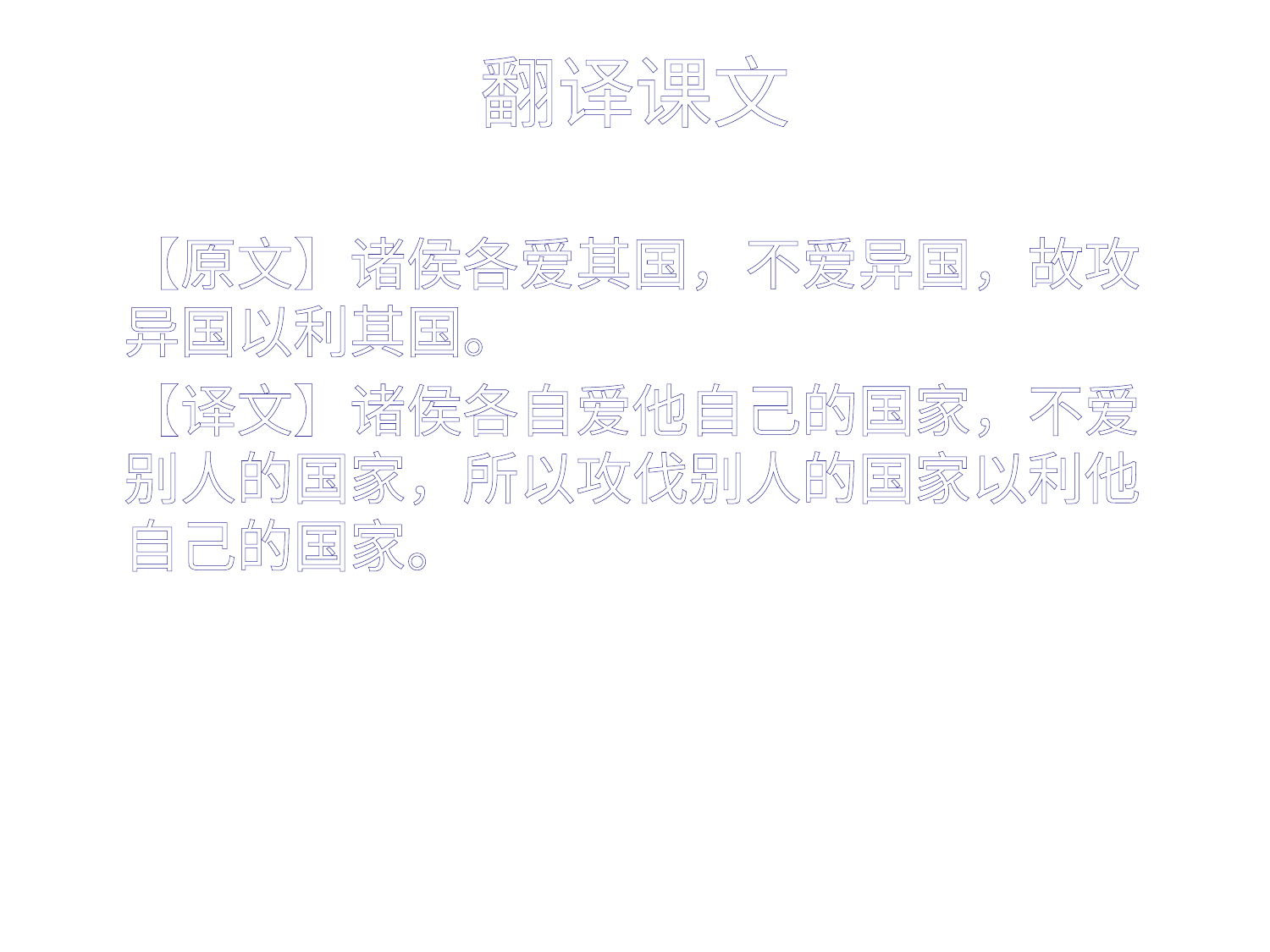

# 翻译课文
【原文】诸侯各爱其国，不爱异国，故攻异国以利其国。
【译文】诸侯各自爱他自己的国家，不爱别人的国家，所以攻伐别人的国家以利他自己的国家。